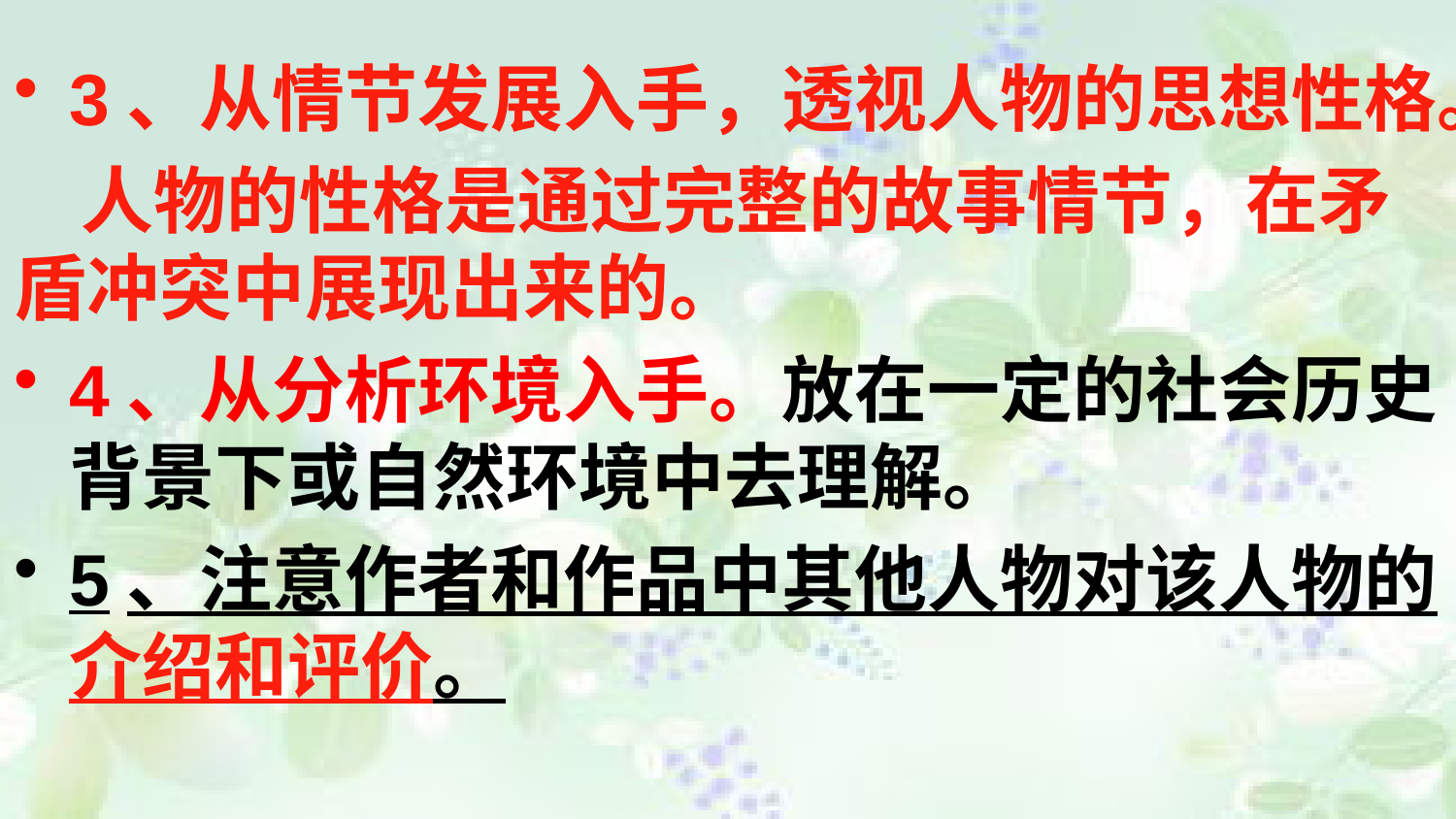

3、从情节发展入手，透视人物的思想性格。
   人物的性格是通过完整的故事情节，在矛盾冲突中展现出来的。
4、从分析环境入手。放在一定的社会历史背景下或自然环境中去理解。
5、注意作者和作品中其他人物对该人物的介绍和评价。